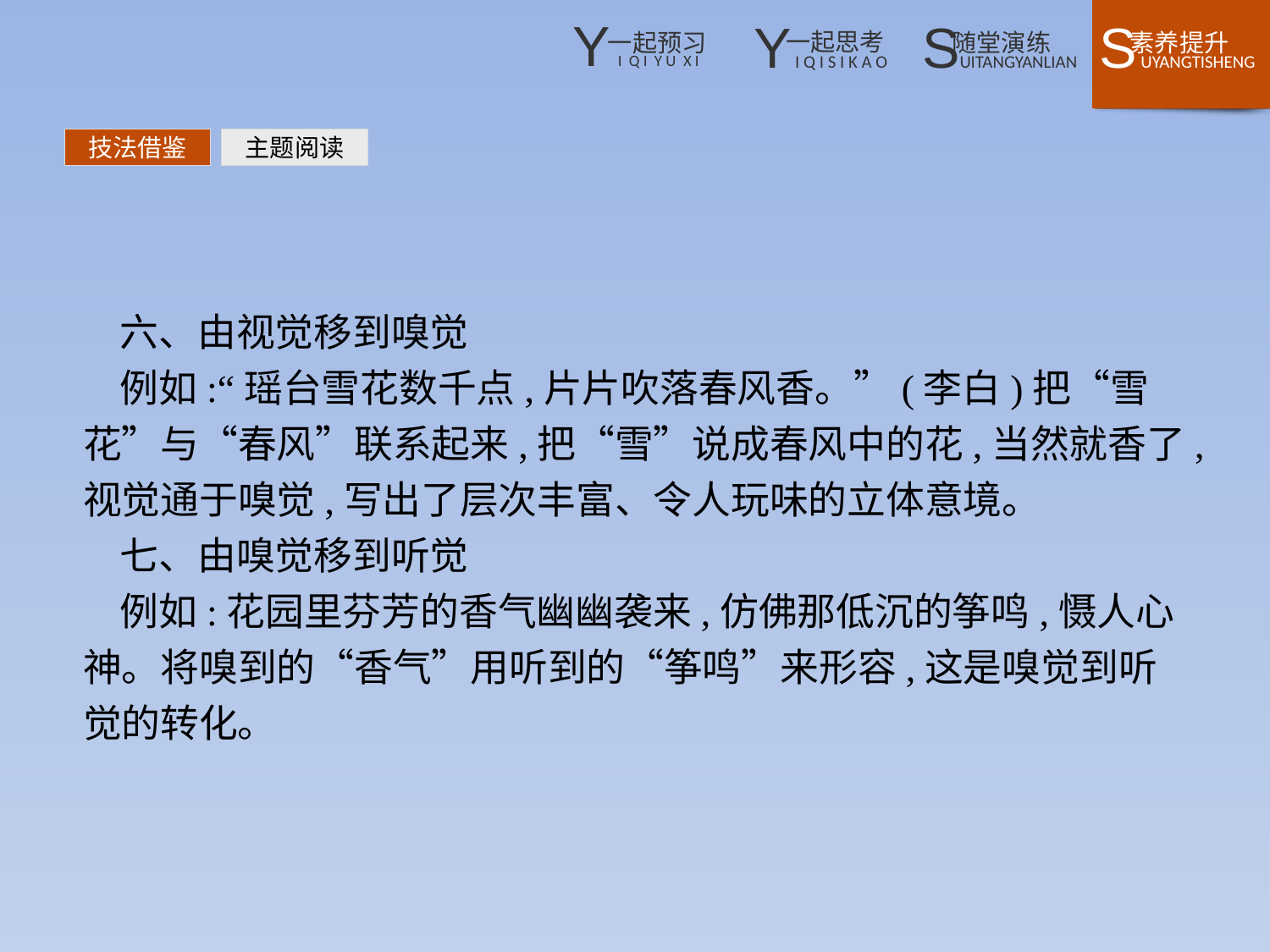

技法借鉴
主题阅读
六、由视觉移到嗅觉
例如:“瑶台雪花数千点,片片吹落春风香。”(李白)把“雪花”与“春风”联系起来,把“雪”说成春风中的花,当然就香了,视觉通于嗅觉,写出了层次丰富、令人玩味的立体意境。
七、由嗅觉移到听觉
例如:花园里芬芳的香气幽幽袭来,仿佛那低沉的筝鸣,慑人心神。将嗅到的“香气”用听到的“筝鸣”来形容,这是嗅觉到听觉的转化。